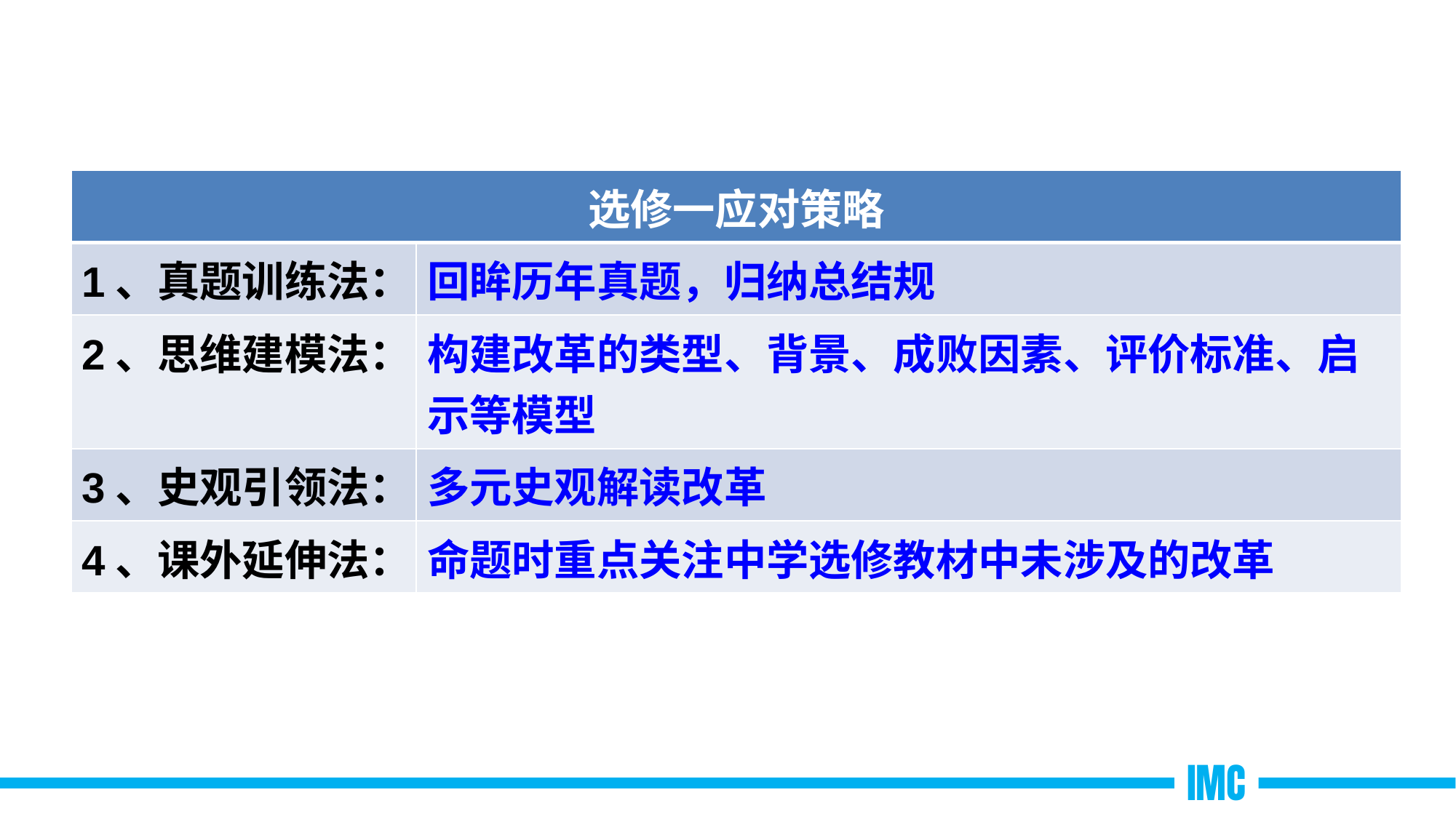

| 选修一应对策略 |  |
| --- | --- |
| 1、真题训练法： | 回眸历年真题，归纳总结规 |
| 2、思维建模法： | 构建改革的类型、背景、成败因素、评价标准、启示等模型 |
| 3、史观引领法： | 多元史观解读改革 |
| 4、课外延伸法： | 命题时重点关注中学选修教材中未涉及的改革 |